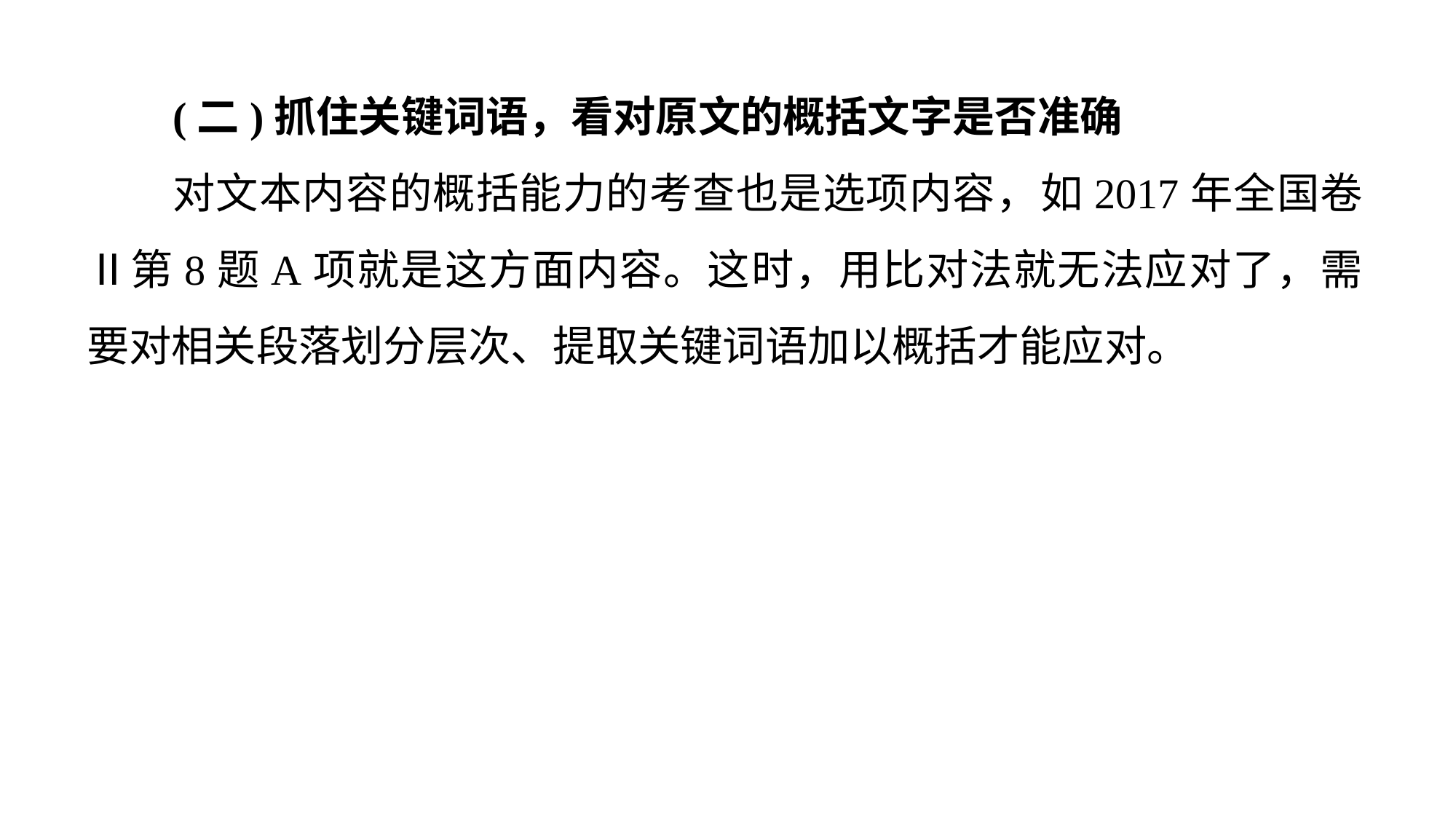

(二)抓住关键词语，看对原文的概括文字是否准确
对文本内容的概括能力的考查也是选项内容，如2017年全国卷Ⅱ第8题A项就是这方面内容。这时，用比对法就无法应对了，需要对相关段落划分层次、提取关键词语加以概括才能应对。